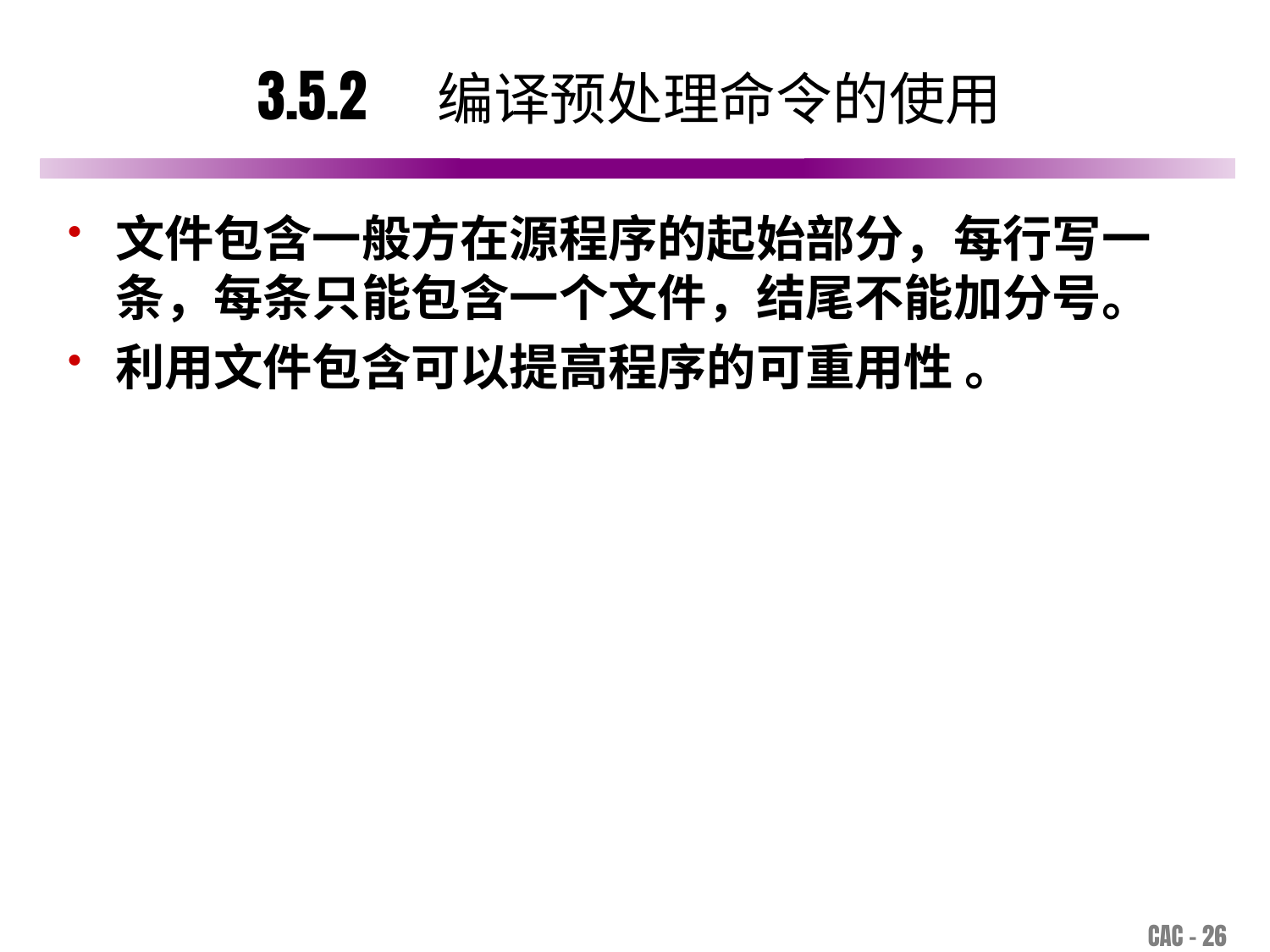

# 3.5.2　编译预处理命令的使用
文件包含一般方在源程序的起始部分，每行写一条，每条只能包含一个文件，结尾不能加分号。
利用文件包含可以提高程序的可重用性 。
26